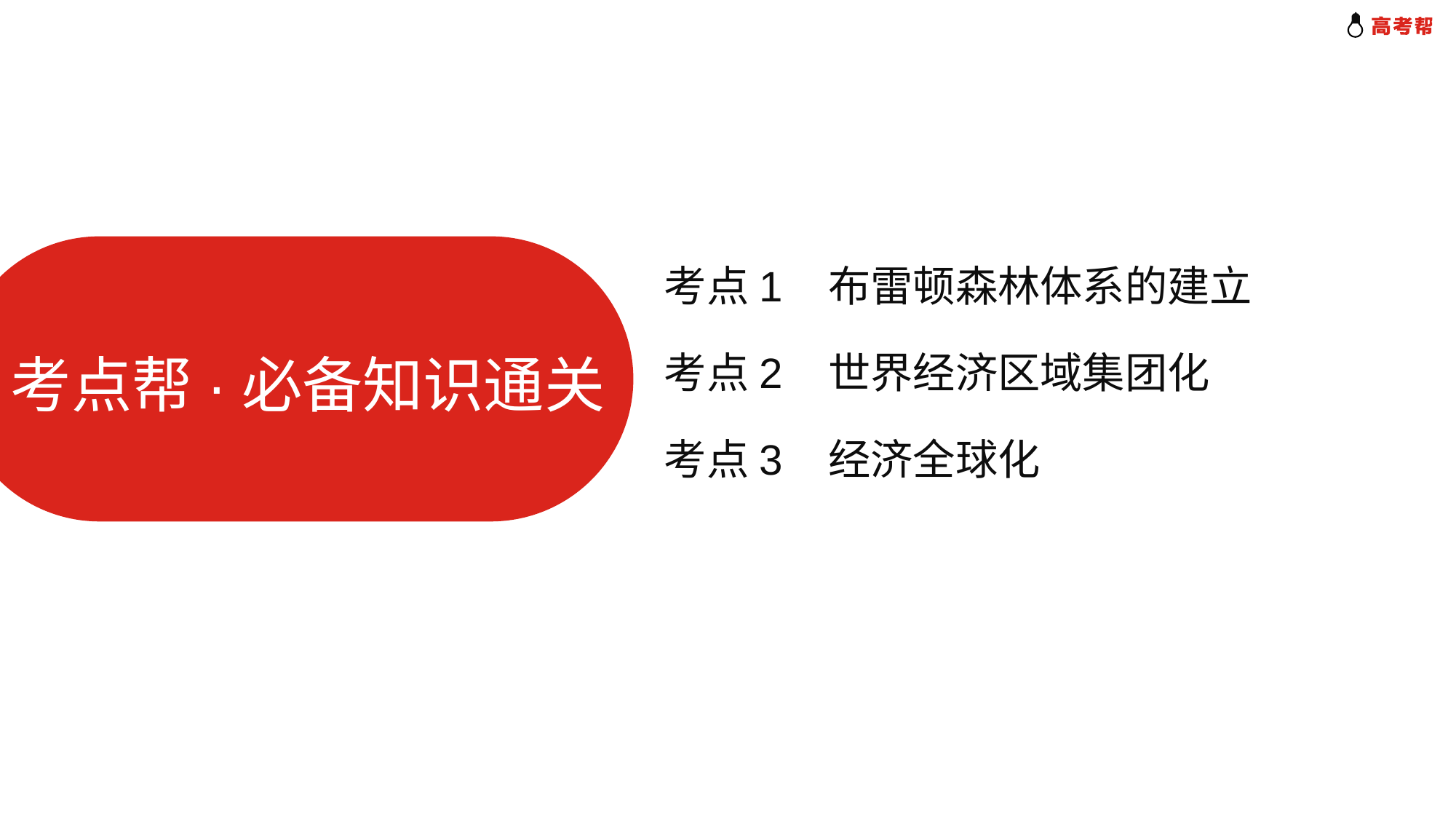

考点1   布雷顿森林体系的建立
考点2   世界经济区域集团化
考点帮·必备知识通关
考点3   经济全球化